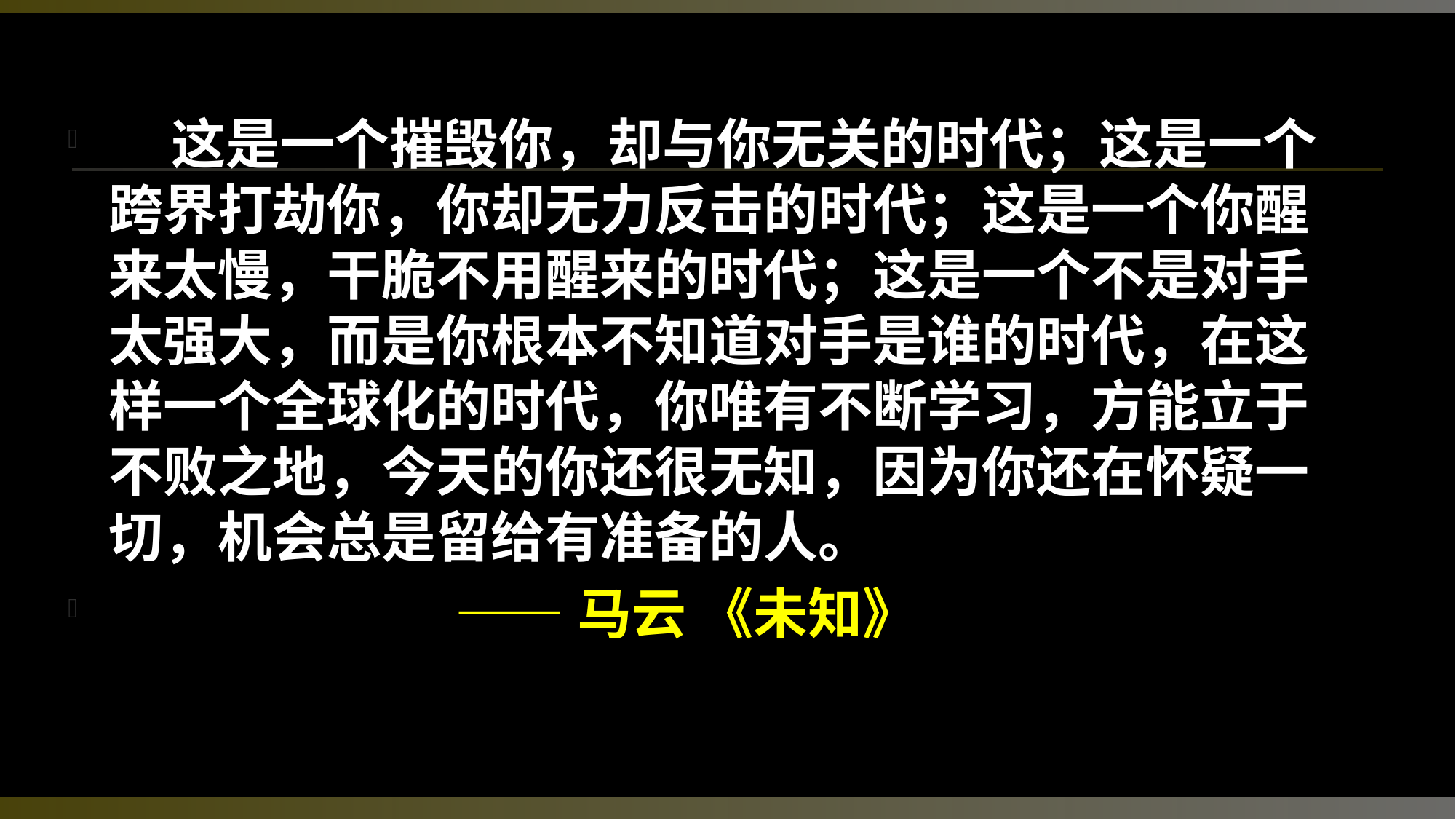

这是一个摧毁你，却与你无关的时代；这是一个跨界打劫你，你却无力反击的时代；这是一个你醒来太慢，干脆不用醒来的时代；这是一个不是对手太强大，而是你根本不知道对手是谁的时代，在这样一个全球化的时代，你唯有不断学习，方能立于不败之地，今天的你还很无知，因为你还在怀疑一切，机会总是留给有准备的人。
                            ——马云 《未知》